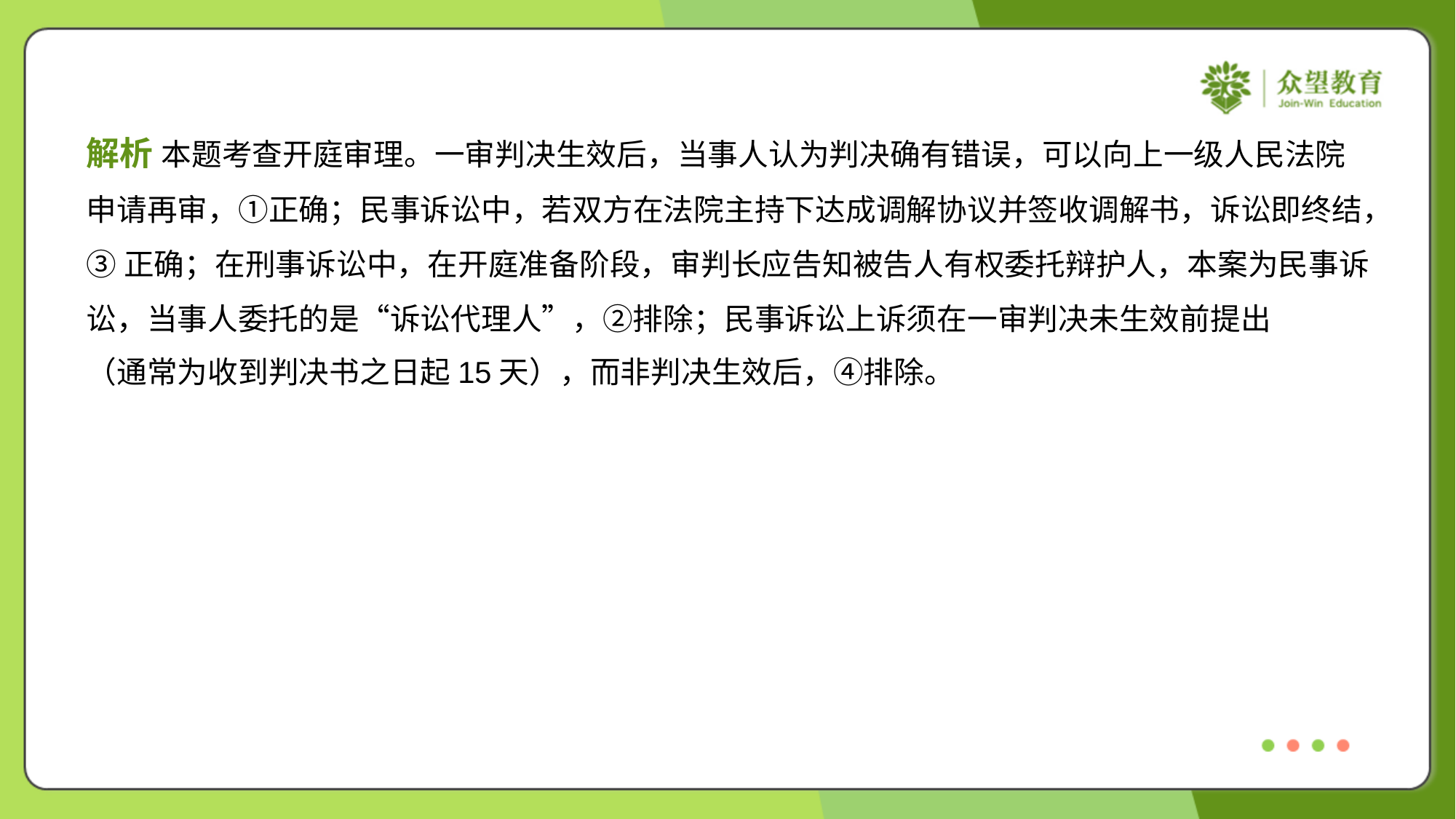

解析 本题考查开庭审理。一审判决生效后，当事人认为判决确有错误，可以向上一级人民法院
申请再审，①正确；民事诉讼中，若双方在法院主持下达成调解协议并签收调解书，诉讼即终结，
③正确；在刑事诉讼中，在开庭准备阶段，审判长应告知被告人有权委托辩护人，本案为民事诉
讼，当事人委托的是“诉讼代理人”，②排除；民事诉讼上诉须在一审判决未生效前提出
（通常为收到判决书之日起15天），而非判决生效后，④排除。